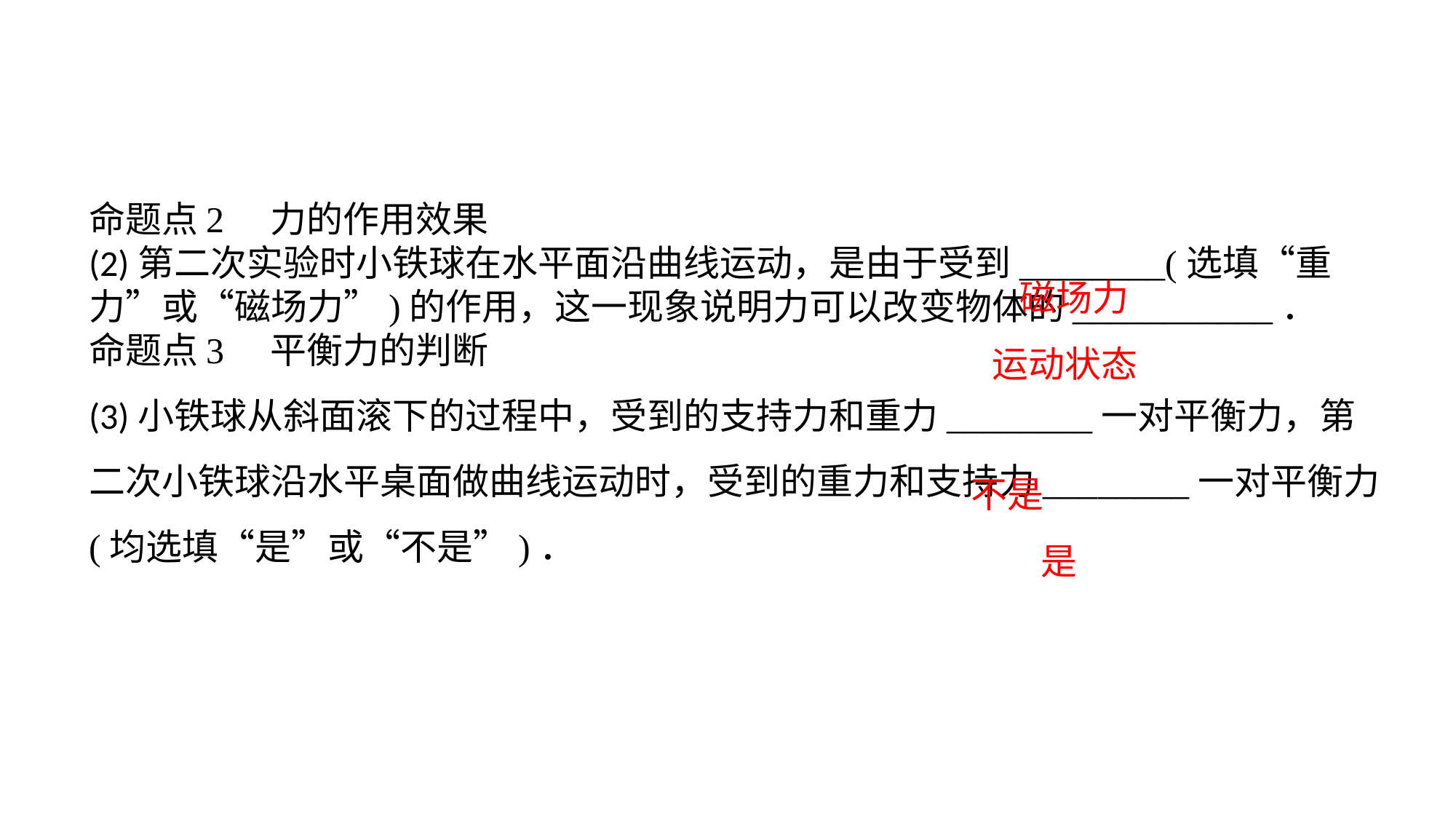

命题点2　力的作用效果(2)第二次实验时小铁球在水平面沿曲线运动，是由于受到________(选填“重力”或“磁场力”)的作用，这一现象说明力可以改变物体的___________．命题点3　平衡力的判断(3)小铁球从斜面滚下的过程中，受到的支持力和重力________一对平衡力，第二次小铁球沿水平桌面做曲线运动时，受到的重力和支持力________一对平衡力(均选填“是”或“不是”)．
磁场力
运动状态
不是
是